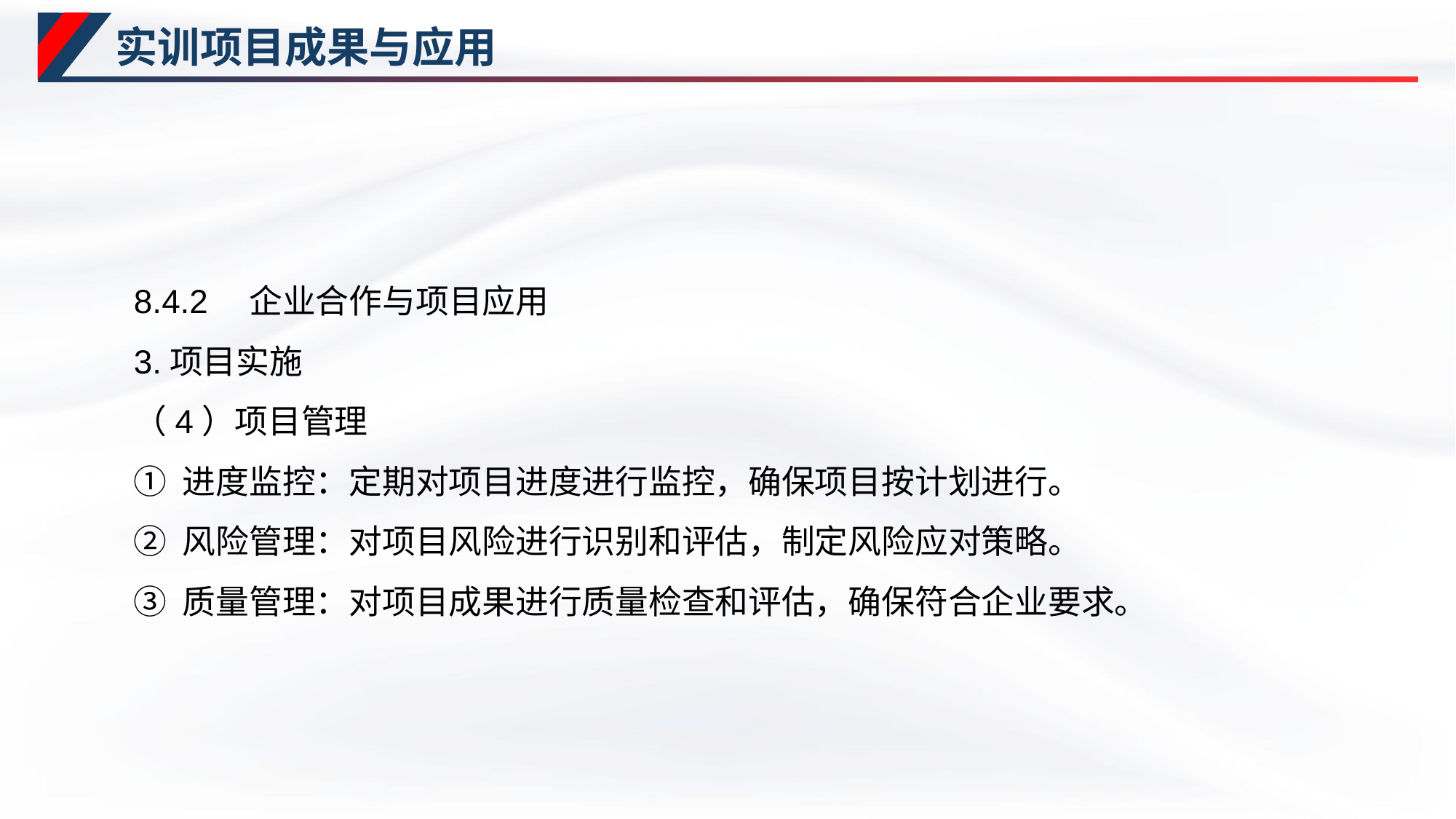

# 实训项目成果与应用
8.4.2　企业合作与项目应用
3.项目实施
（4）项目管理
① 进度监控：定期对项目进度进行监控，确保项目按计划进行。
② 风险管理：对项目风险进行识别和评估，制定风险应对策略。
③ 质量管理：对项目成果进行质量检查和评估，确保符合企业要求。